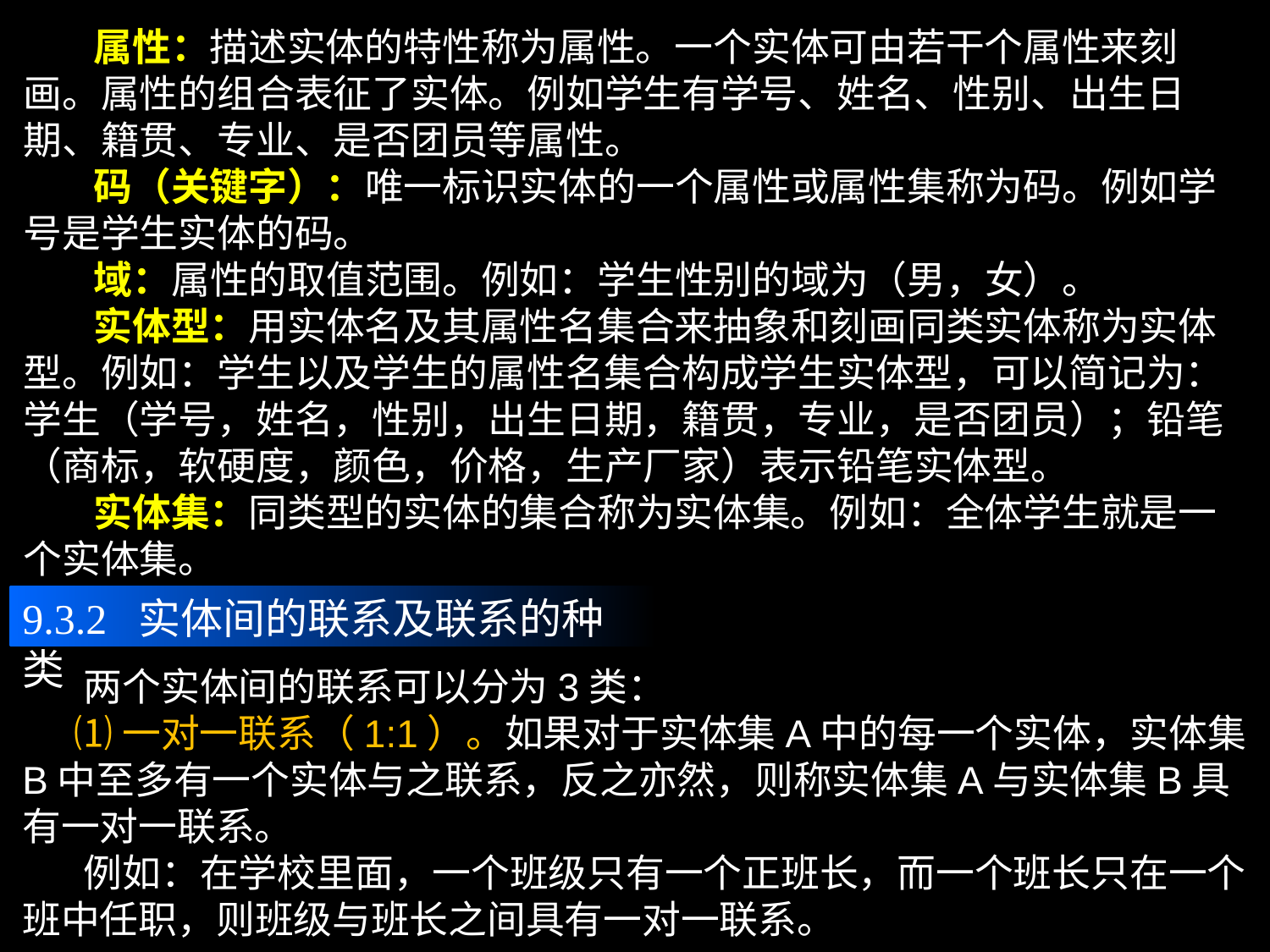

属性：描述实体的特性称为属性。一个实体可由若干个属性来刻画。属性的组合表征了实体。例如学生有学号、姓名、性别、出生日期、籍贯、专业、是否团员等属性。
       码（关键字）：唯一标识实体的一个属性或属性集称为码。例如学号是学生实体的码。
       域：属性的取值范围。例如：学生性别的域为（男，女）。
       实体型：用实体名及其属性名集合来抽象和刻画同类实体称为实体型。例如：学生以及学生的属性名集合构成学生实体型，可以简记为：学生（学号，姓名，性别，出生日期，籍贯，专业，是否团员）；铅笔（商标，软硬度，颜色，价格，生产厂家）表示铅笔实体型。
       实体集：同类型的实体的集合称为实体集。例如：全体学生就是一个实体集。
9.3.2  实体间的联系及联系的种类
      两个实体间的联系可以分为3类：
      ⑴一对一联系（1:1）。如果对于实体集A中的每一个实体，实体集B中至多有一个实体与之联系，反之亦然，则称实体集A与实体集B具有一对一联系。
      例如：在学校里面，一个班级只有一个正班长，而一个班长只在一个班中任职，则班级与班长之间具有一对一联系。